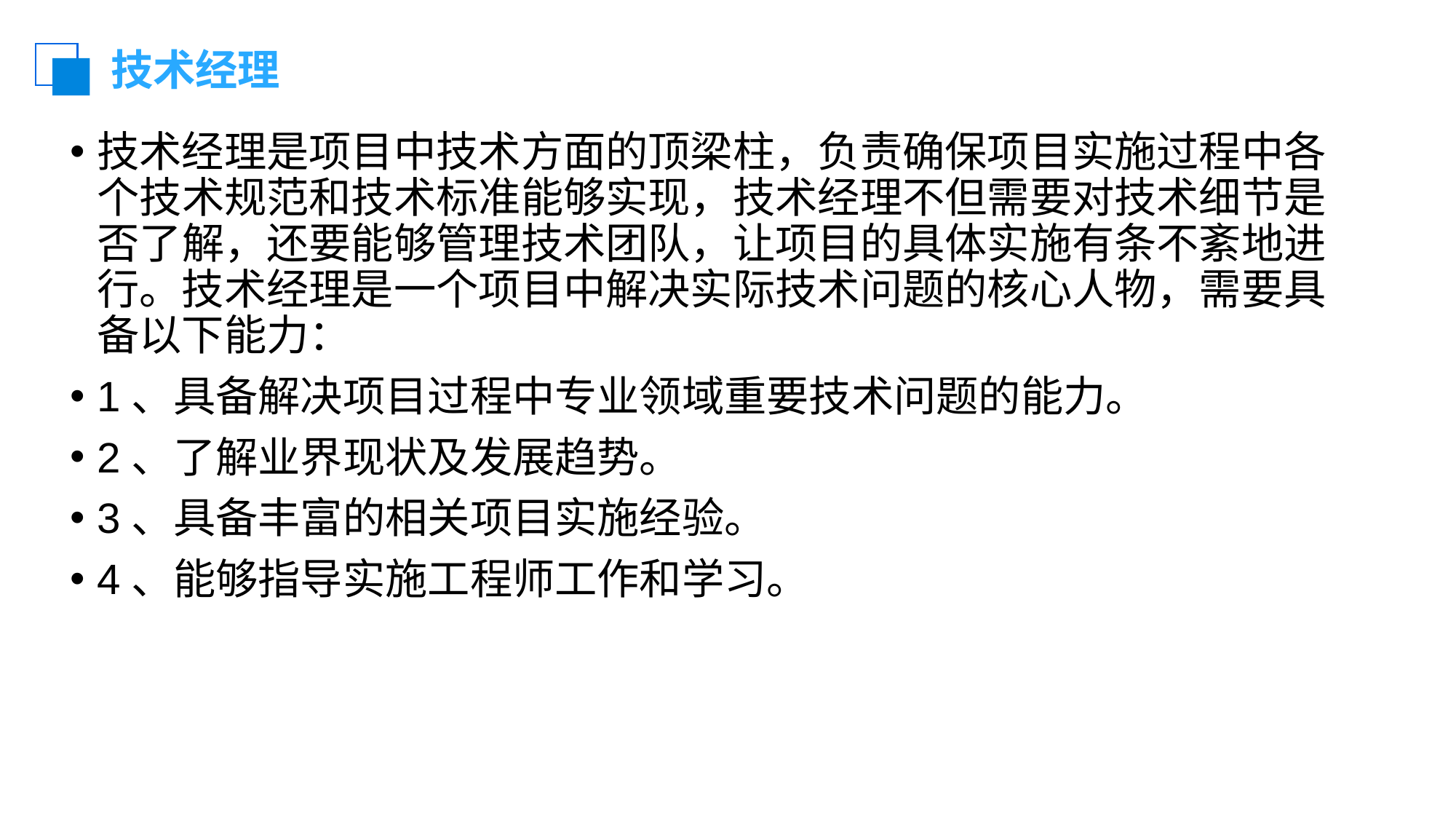

# 技术经理
技术经理是项目中技术方面的顶梁柱，负责确保项目实施过程中各个技术规范和技术标准能够实现，技术经理不但需要对技术细节是否了解，还要能够管理技术团队，让项目的具体实施有条不紊地进行。技术经理是一个项目中解决实际技术问题的核心人物，需要具备以下能力：
1、具备解决项目过程中专业领域重要技术问题的能力。
2、了解业界现状及发展趋势。
3、具备丰富的相关项目实施经验。
4、能够指导实施工程师工作和学习。